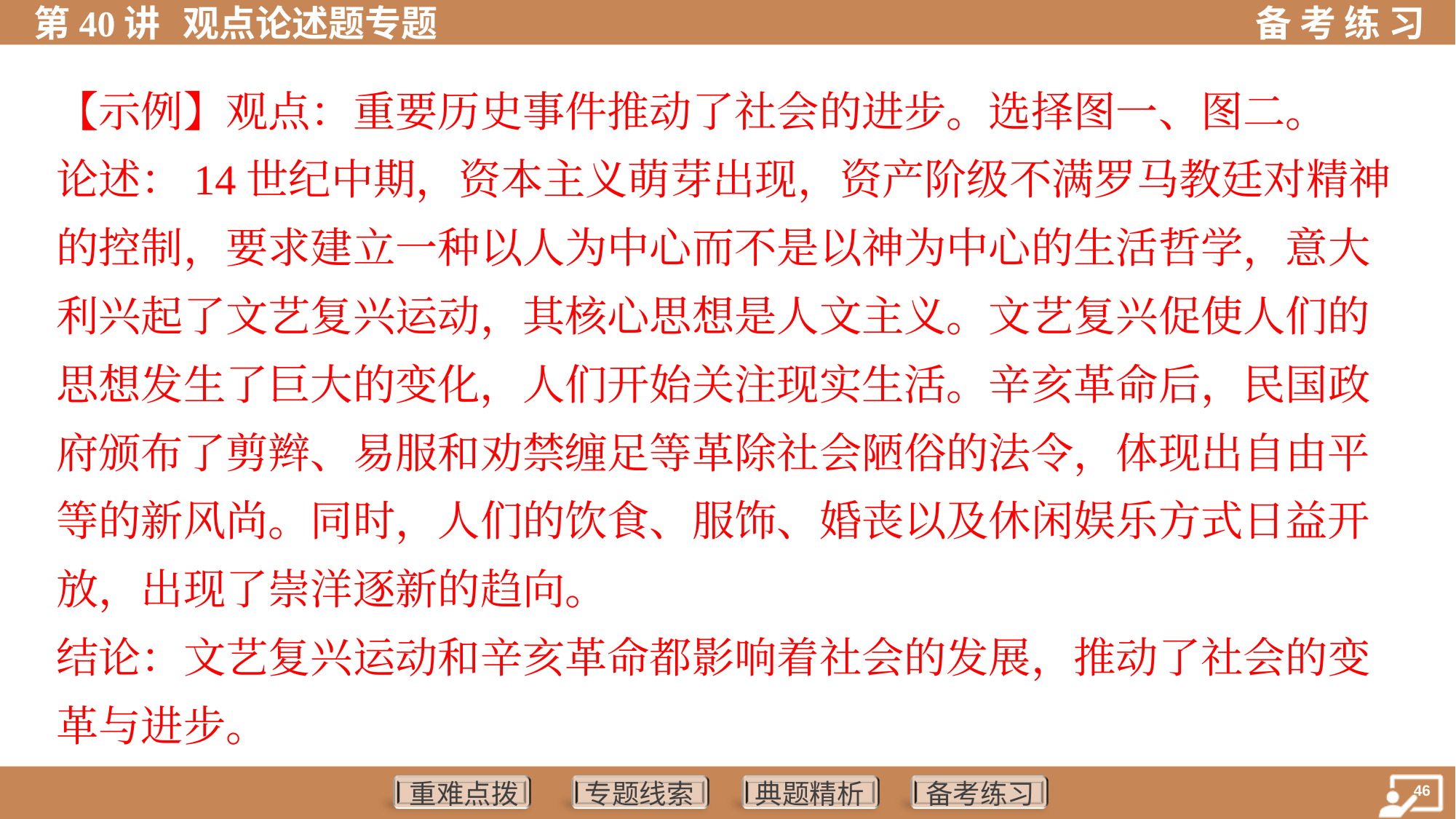

【示例】观点：重要历史事件推动了社会的进步。选择图一、图二。
论述：14世纪中期，资本主义萌芽出现，资产阶级不满罗马教廷对精神
的控制，要求建立一种以人为中心而不是以神为中心的生活哲学，意大
利兴起了文艺复兴运动，其核心思想是人文主义。文艺复兴促使人们的
思想发生了巨大的变化，人们开始关注现实生活。辛亥革命后，民国政
府颁布了剪辫、易服和劝禁缠足等革除社会陋俗的法令，体现出自由平
等的新风尚。同时，人们的饮食、服饰、婚丧以及休闲娱乐方式日益开
放，出现了崇洋逐新的趋向。
结论：文艺复兴运动和辛亥革命都影响着社会的发展，推动了社会的变
革与进步。